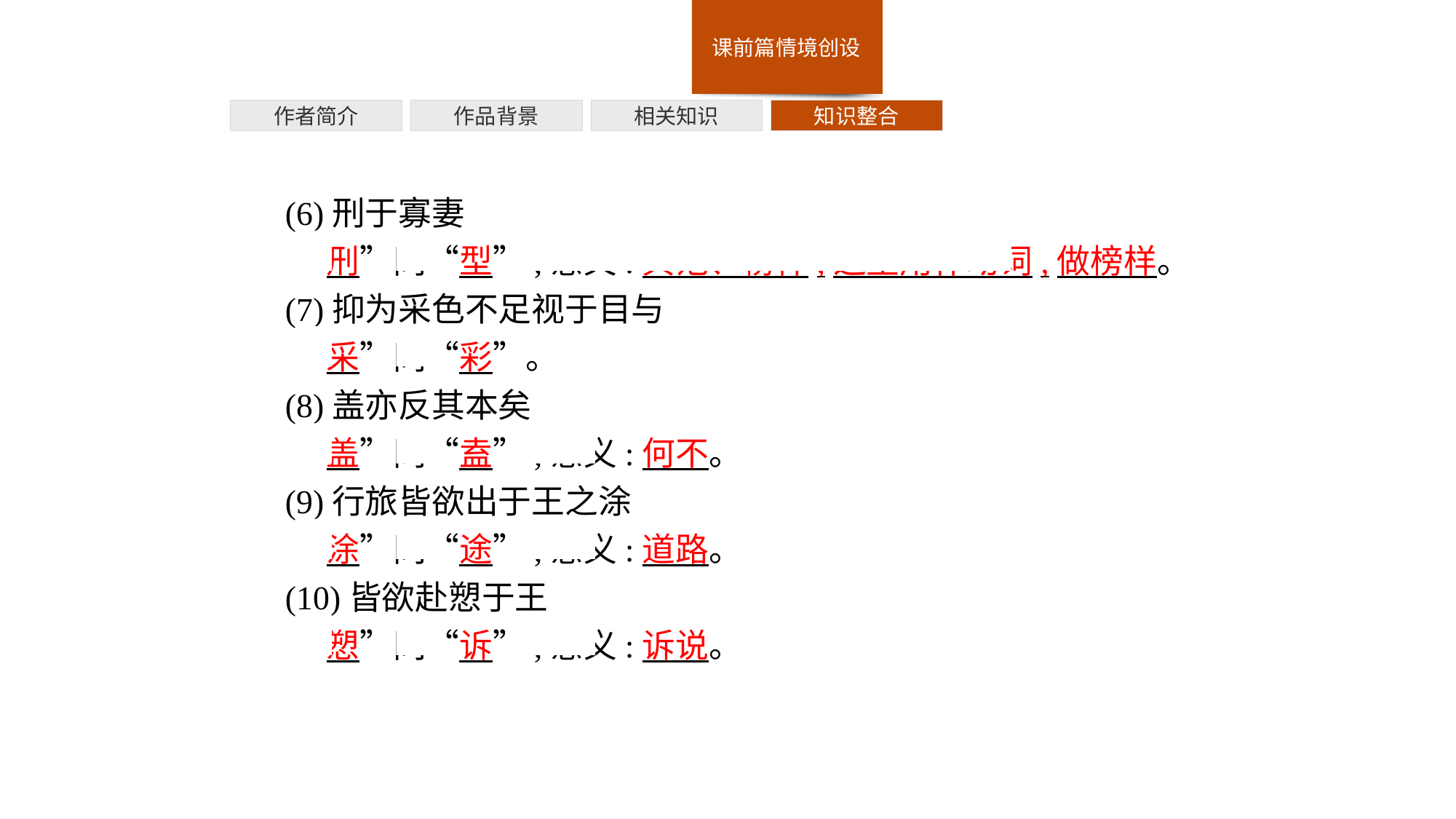

作者简介
作品背景
相关知识
知识整合
(6)刑于寡妻
“刑”同“型”,意义:典范、榜样,这里用作动词,做榜样。
(7)抑为采色不足视于目与
“采”同“彩”。
(8)盖亦反其本矣
“盖”同“盍”,意义:何不。
(9)行旅皆欲出于王之涂
“涂”同“途”,意义:道路。
(10)皆欲赴愬于王
“愬”同“诉”,意义:诉说。